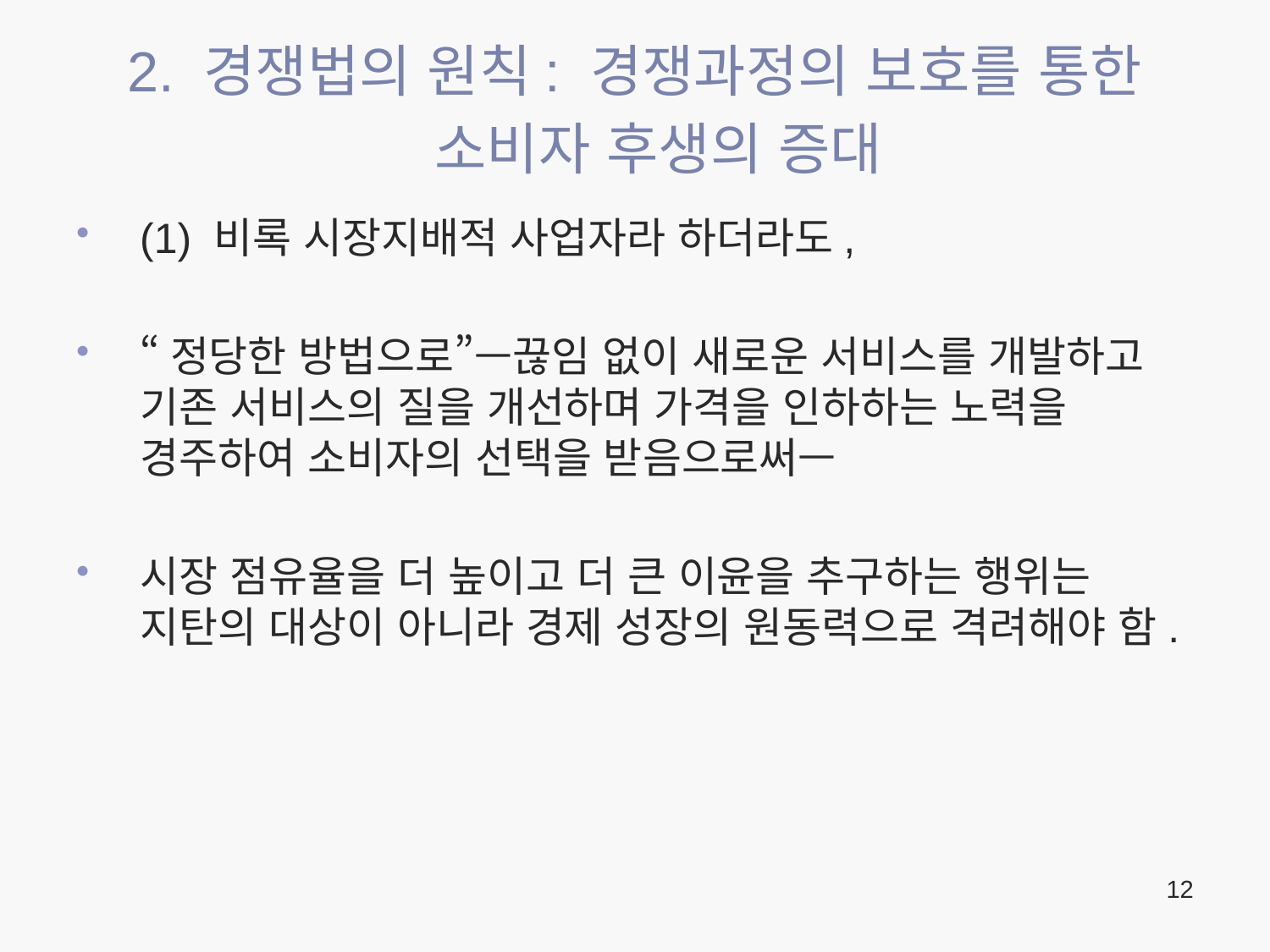

# 2. 경쟁법의 원칙: 경쟁과정의 보호를 통한 소비자 후생의 증대
(1) 비록 시장지배적 사업자라 하더라도,

“정당한 방법으로”—끊임 없이 새로운 서비스를 개발하고 기존 서비스의 질을 개선하며 가격을 인하하는 노력을 경주하여 소비자의 선택을 받음으로써—

시장 점유율을 더 높이고 더 큰 이윤을 추구하는 행위는 지탄의 대상이 아니라 경제 성장의 원동력으로 격려해야 함.

12